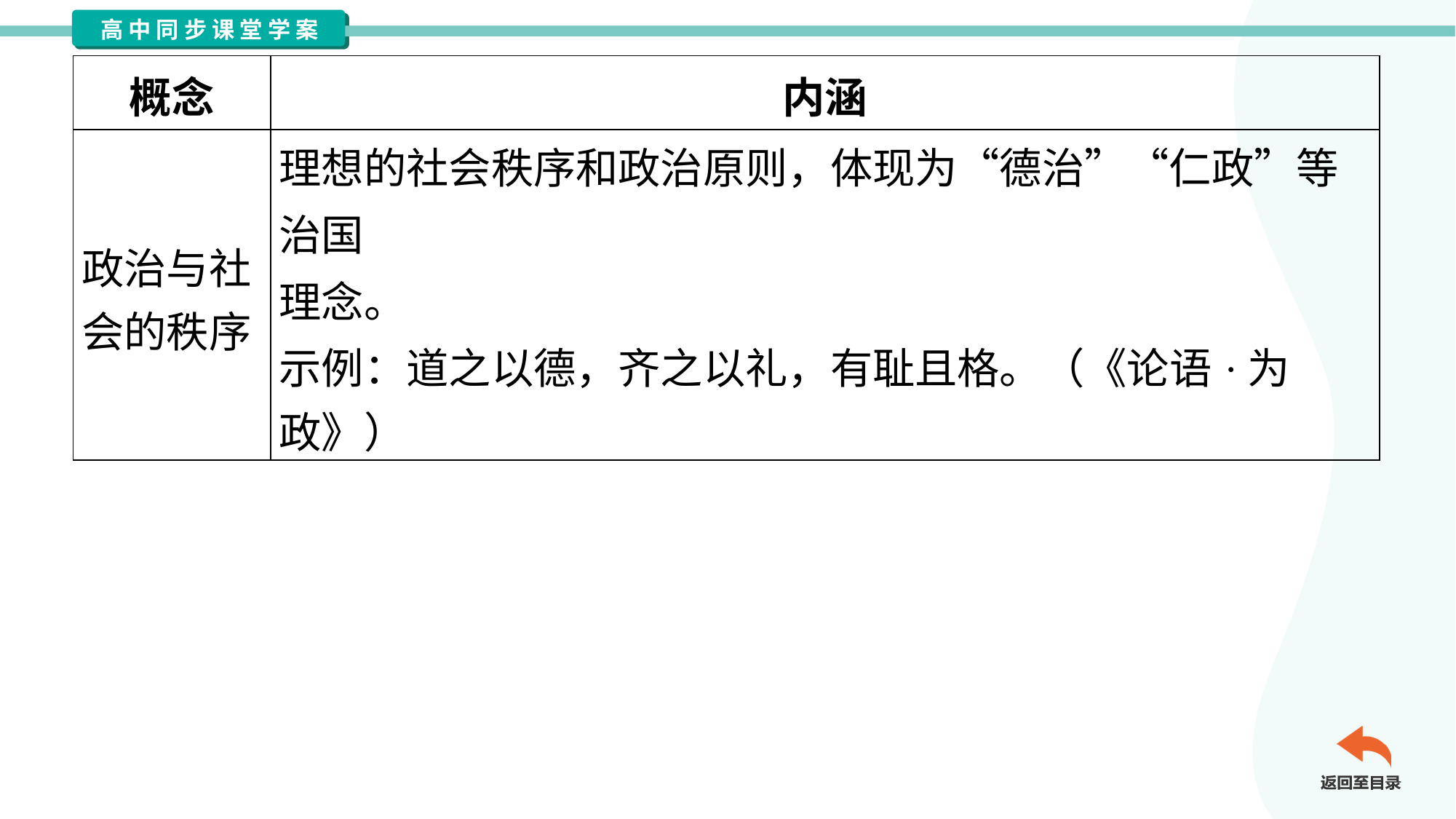

| 概念 | 内涵 |
| --- | --- |
| 政治与社 会的秩序 | 理想的社会秩序和政治原则，体现为“德治”“仁政”等治国 理念。 示例：道之以德，齐之以礼，有耻且格。（《论语·为 政》） |